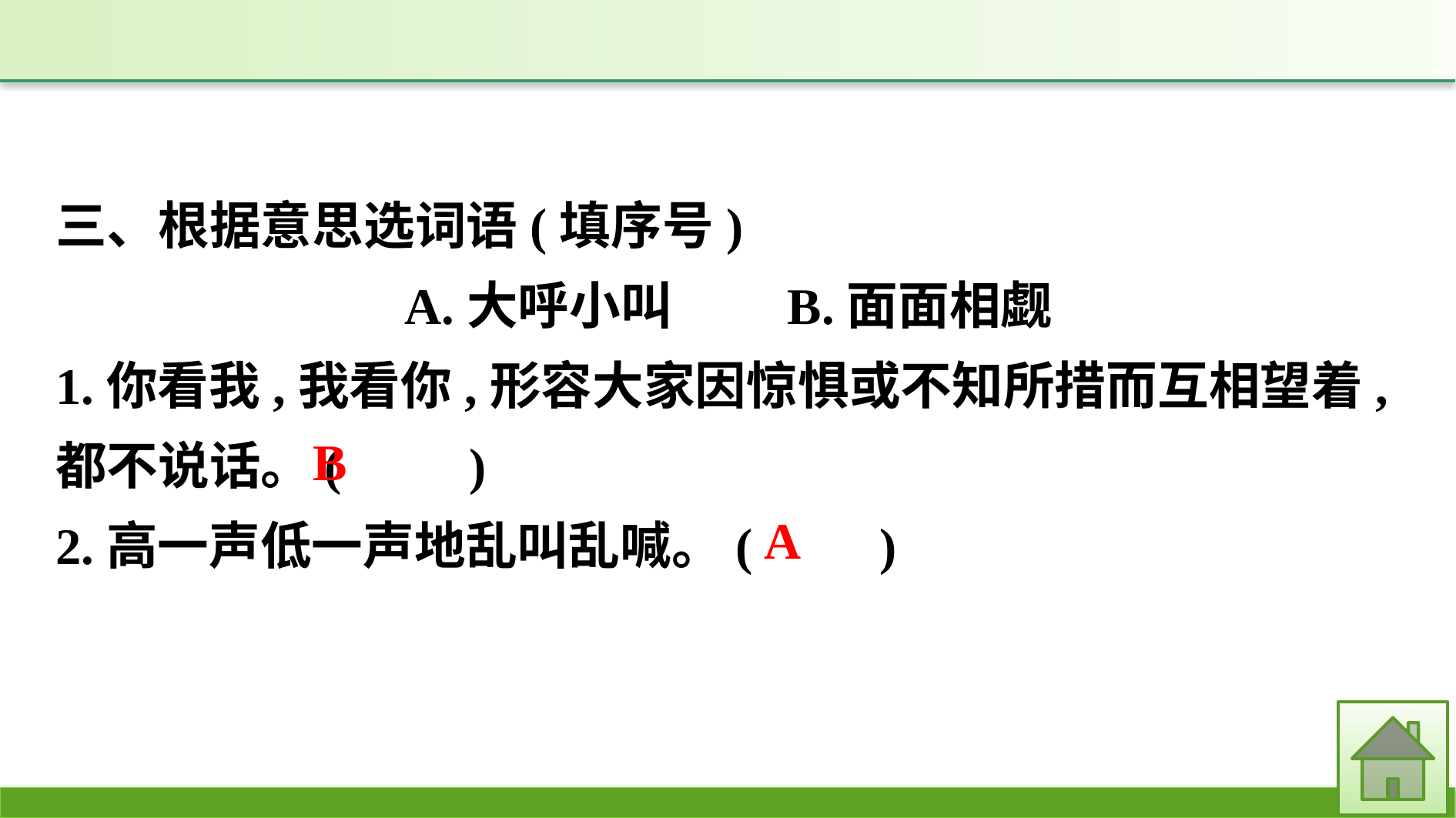

三、根据意思选词语(填序号)
A.大呼小叫　　B.面面相觑
1.你看我,我看你,形容大家因惊惧或不知所措而互相望着,都不说话。(　　)
2.高一声低一声地乱叫乱喊。(　　)
B
A